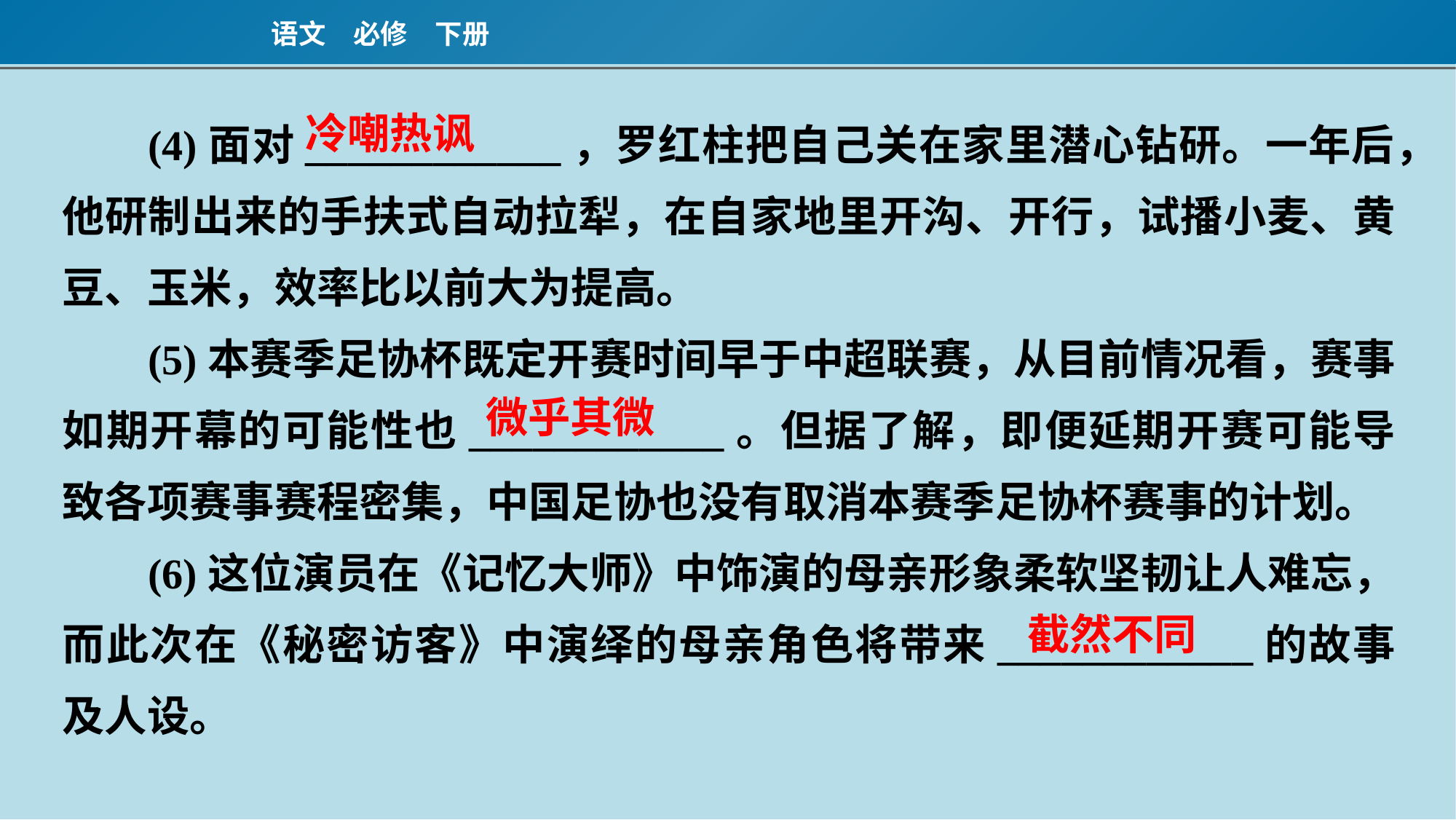

冷嘲热讽
(4)面对____________，罗红柱把自己关在家里潜心钻研。一年后，他研制出来的手扶式自动拉犁，在自家地里开沟、开行，试播小麦、黄豆、玉米，效率比以前大为提高。
(5)本赛季足协杯既定开赛时间早于中超联赛，从目前情况看，赛事如期开幕的可能性也____________。但据了解，即便延期开赛可能导致各项赛事赛程密集，中国足协也没有取消本赛季足协杯赛事的计划。
(6)这位演员在《记忆大师》中饰演的母亲形象柔软坚韧让人难忘，而此次在《秘密访客》中演绎的母亲角色将带来____________的故事及人设。
微乎其微
截然不同